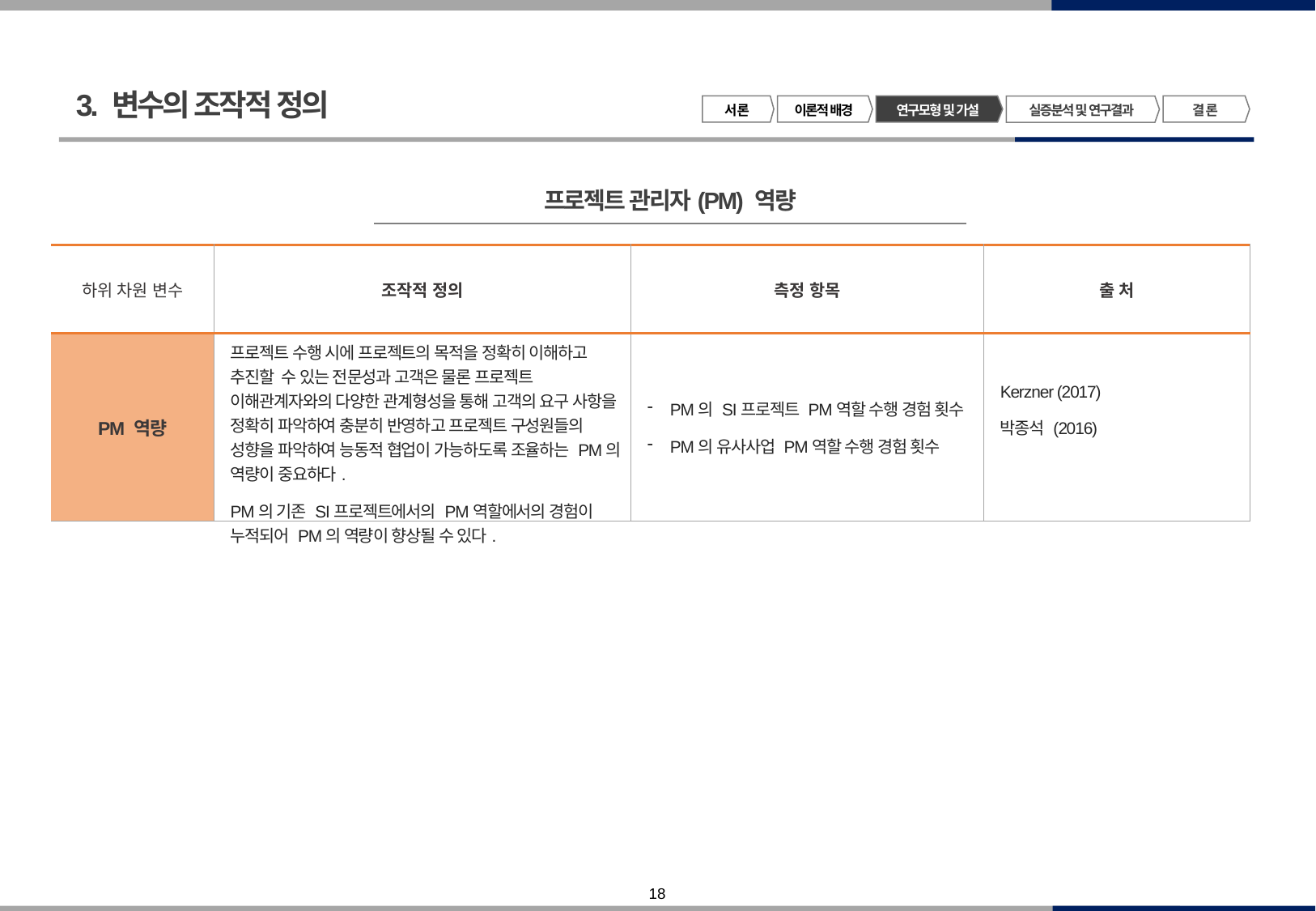

3. 변수의 조작적 정의
서  론
이론적 배경
연구모형 및 가설
결 론
실증분석 및 연구결과
프로젝트 관리자(PM) 역량
| 하위 차원 변수 | 조작적 정의 | 측정 항목 | 출 처 |
| --- | --- | --- | --- |
| PM 역량 | 프로젝트 수행 시에 프로젝트의 목적을 정확히 이해하고 추진할 수 있는 전문성과 고객은 물론 프로젝트 이해관계자와의 다양한 관계형성을 통해 고객의 요구 사항을 정확히 파악하여 충분히 반영하고 프로젝트 구성원들의 성향을 파악하여 능동적 협업이 가능하도록 조율하는 PM의 역량이 중요하다. PM의 기존 SI프로젝트에서의 PM역할에서의 경험이 누적되어 PM의 역량이 향상될 수 있다. | PM의 SI프로젝트 PM역할 수행 경험 횟수 PM의 유사사업 PM역할 수행 경험 횟수 | Kerzner (2017) 박종석 (2016) |